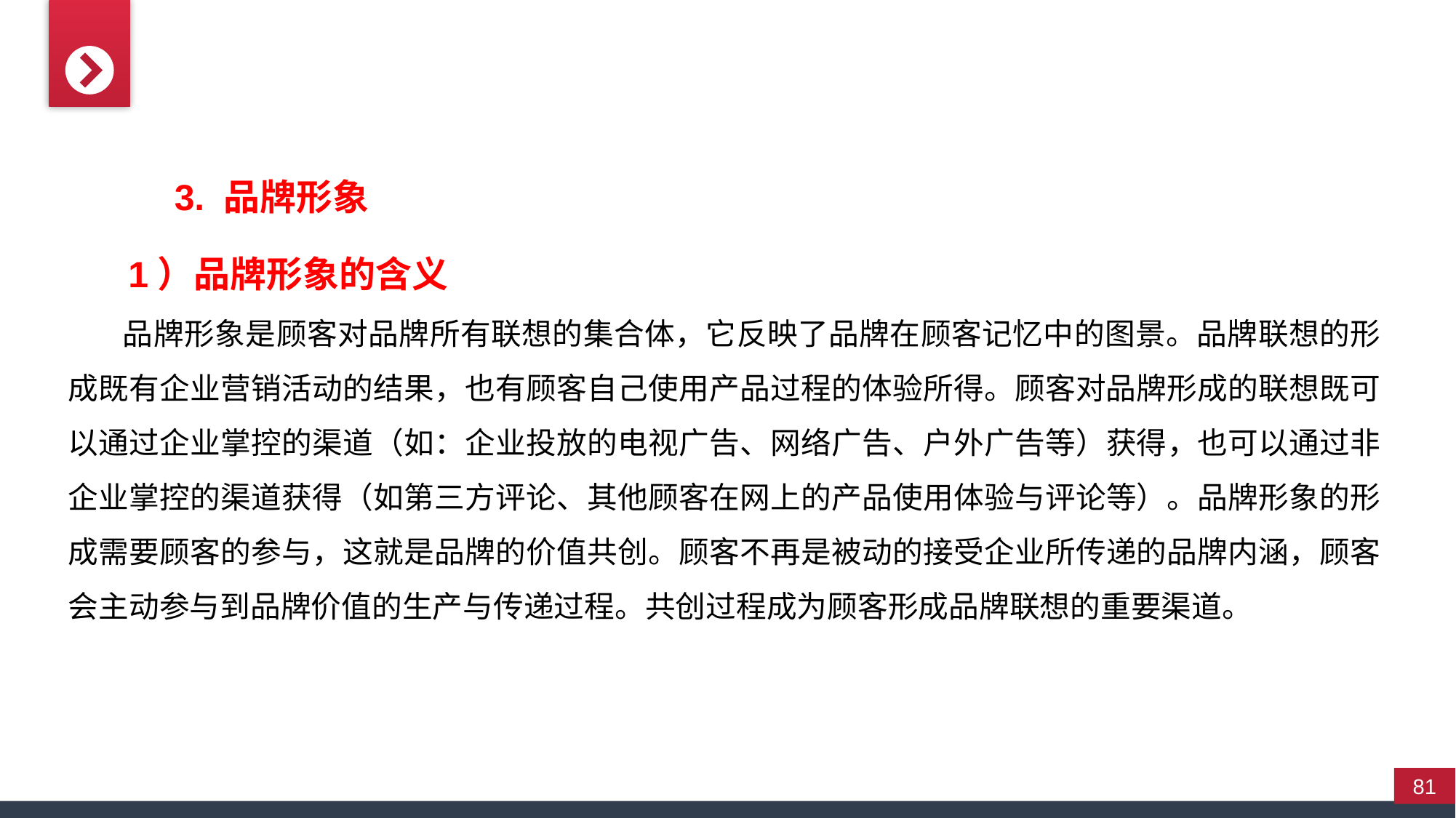

3. 品牌形象
1）品牌形象的含义
品牌形象是顾客对品牌所有联想的集合体，它反映了品牌在顾客记忆中的图景。品牌联想的形成既有企业营销活动的结果，也有顾客自己使用产品过程的体验所得。顾客对品牌形成的联想既可以通过企业掌控的渠道（如：企业投放的电视广告、网络广告、户外广告等）获得，也可以通过非企业掌控的渠道获得（如第三方评论、其他顾客在网上的产品使用体验与评论等）。品牌形象的形成需要顾客的参与，这就是品牌的价值共创。顾客不再是被动的接受企业所传递的品牌内涵，顾客会主动参与到品牌价值的生产与传递过程。共创过程成为顾客形成品牌联想的重要渠道。